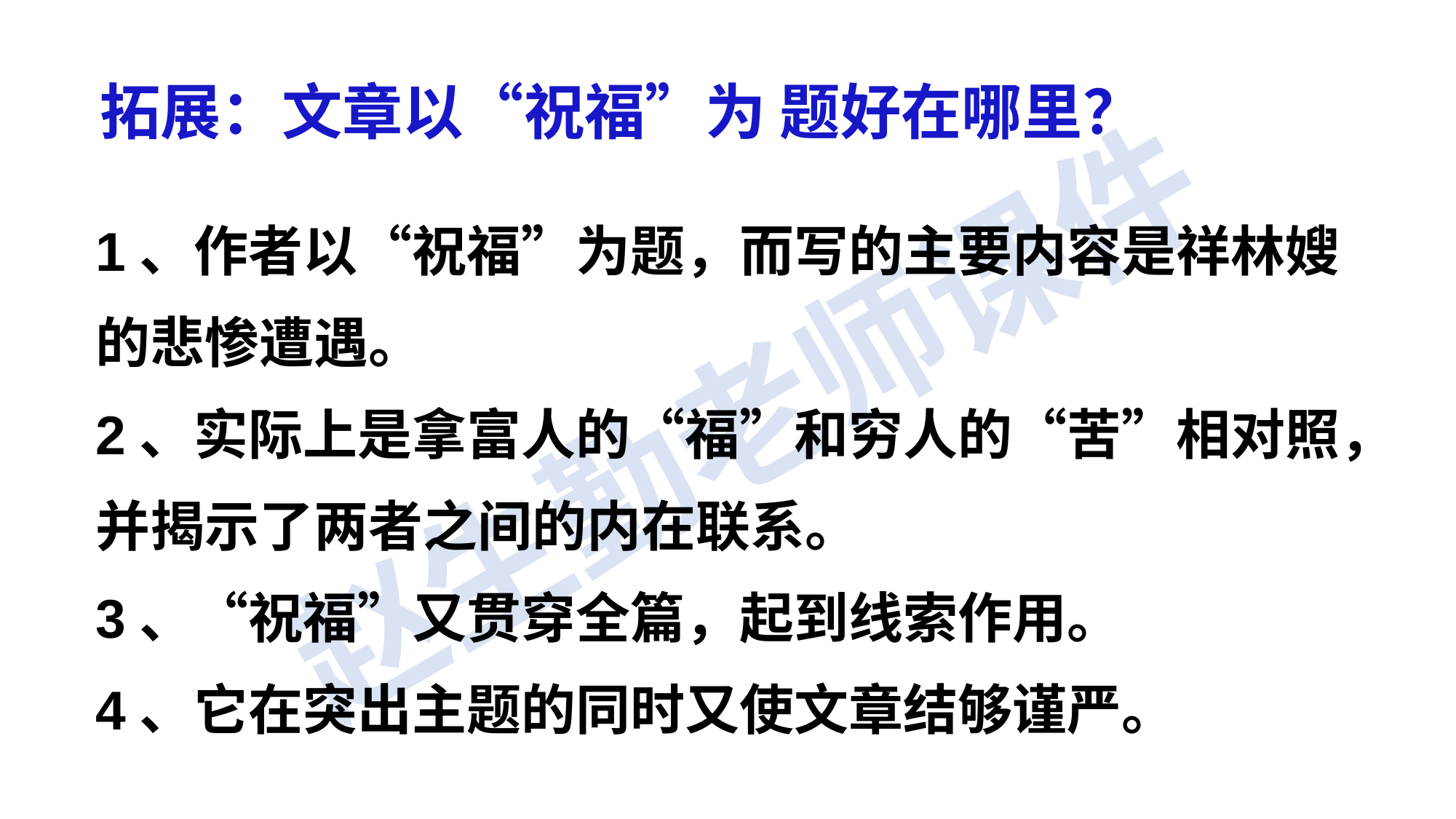

拓展：文章以“祝福”为 题好在哪里？
1、作者以“祝福”为题，而写的主要内容是祥林嫂的悲惨遭遇。
2、实际上是拿富人的“福”和穷人的“苦”相对照，并揭示了两者之间的内在联系。
3、“祝福”又贯穿全篇，起到线索作用。
4、它在突出主题的同时又使文章结够谨严。